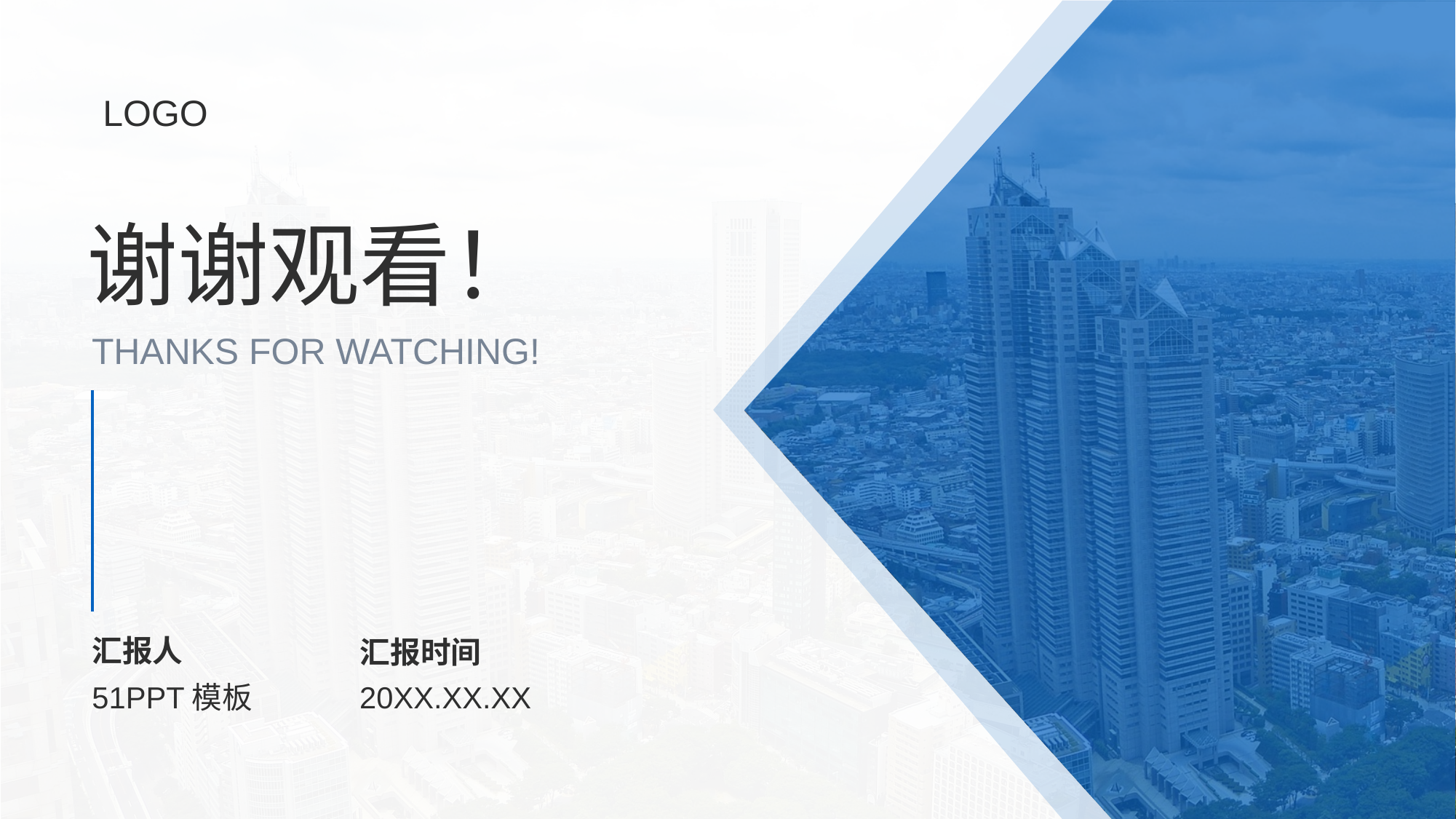

LOGO
谢谢观看！
THANKS FOR WATCHING!
汇报人
汇报时间
51PPT模板
20XX.XX.XX